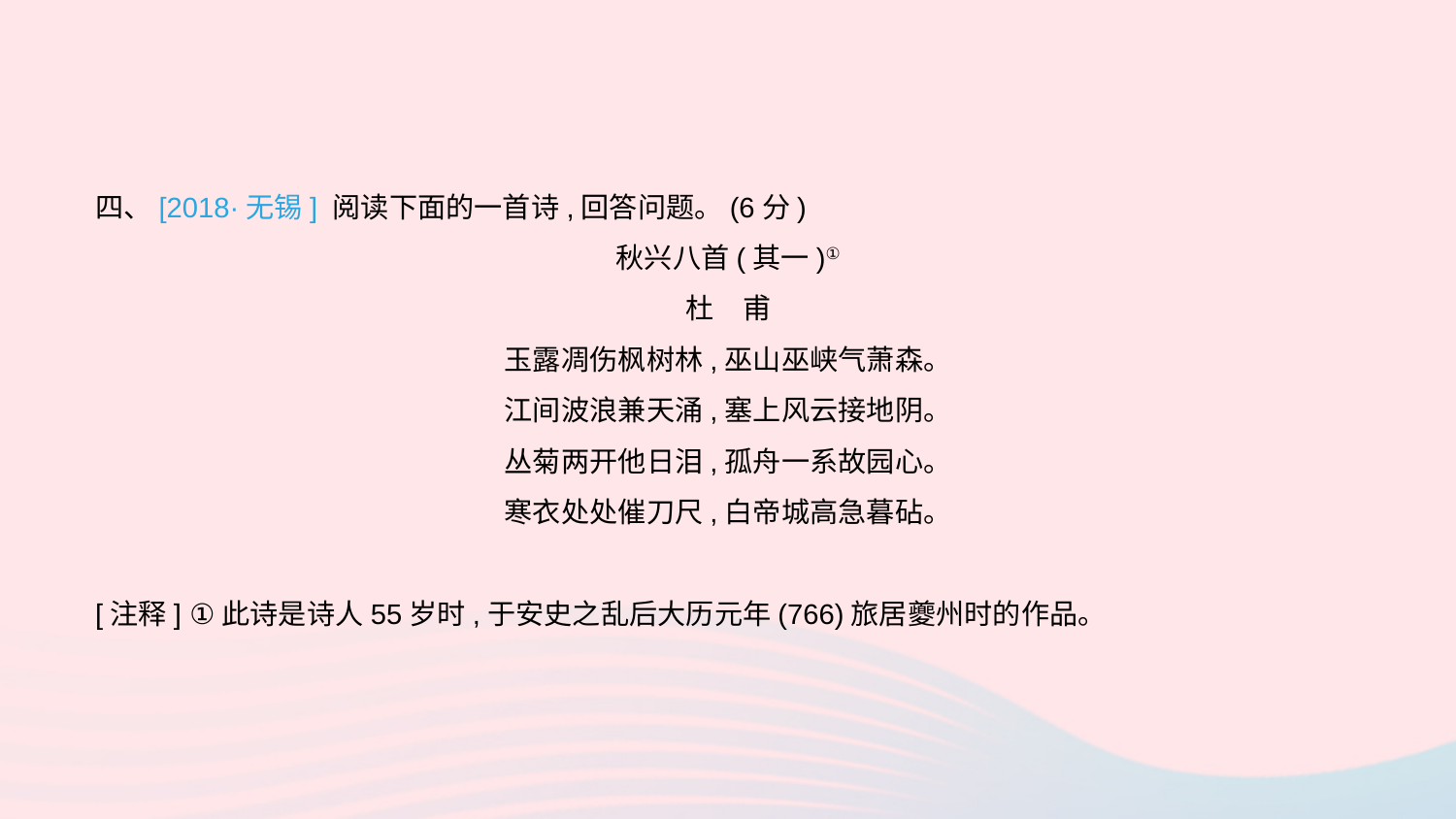

四、[2018·无锡] 阅读下面的一首诗,回答问题。(6分)
秋兴八首(其一)①
杜　甫
玉露凋伤枫树林,巫山巫峡气萧森。
江间波浪兼天涌,塞上风云接地阴。
丛菊两开他日泪,孤舟一系故园心。
寒衣处处催刀尺,白帝城高急暮砧。

[注释] ①此诗是诗人55岁时,于安史之乱后大历元年(766)旅居夔州时的作品。